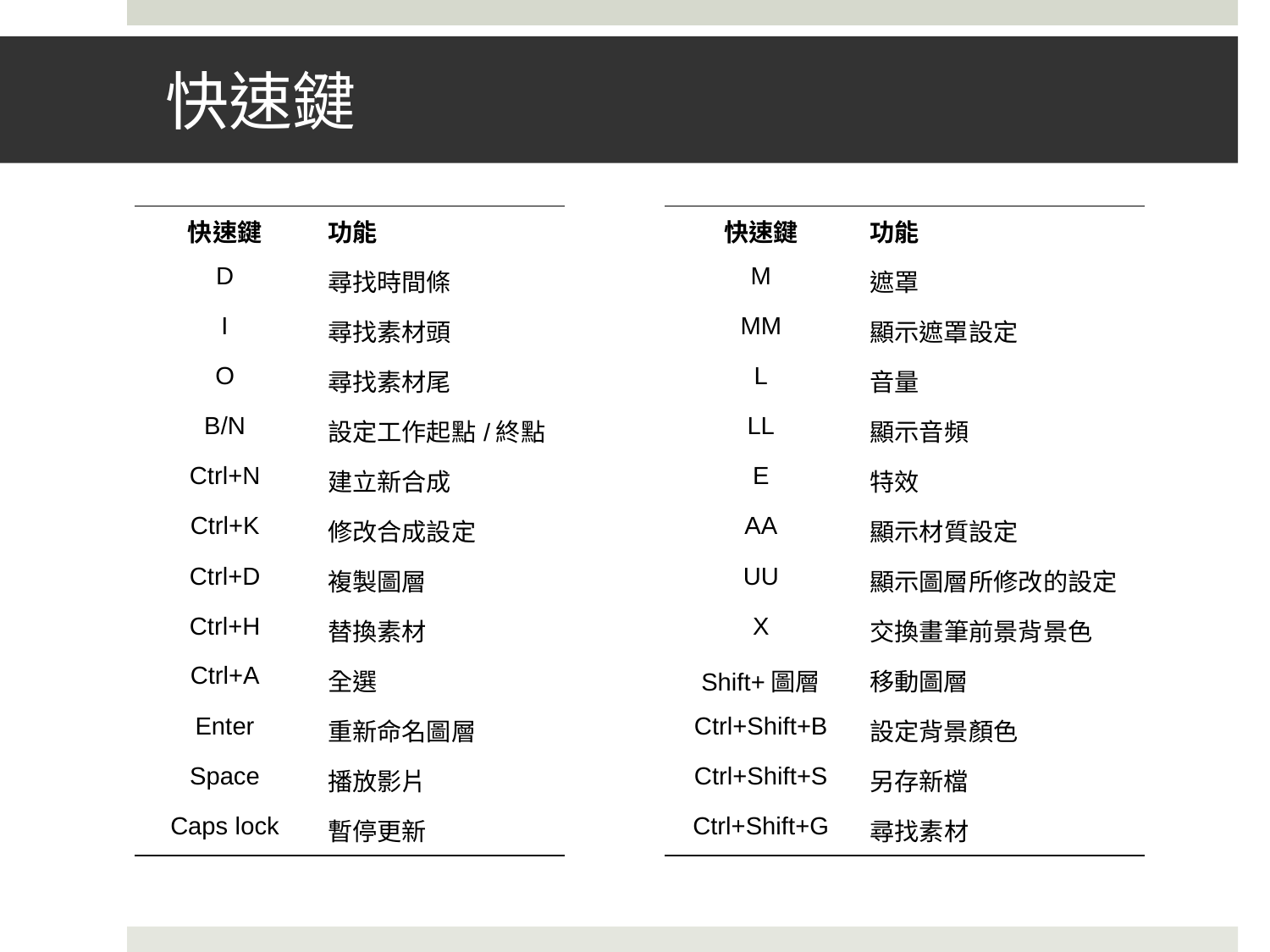

# 快速鍵
| 快速鍵 | 功能 |
| --- | --- |
| D | 尋找時間條 |
| I | 尋找素材頭 |
| O | 尋找素材尾 |
| B/N | 設定工作起點/終點 |
| Ctrl+N | 建立新合成 |
| Ctrl+K | 修改合成設定 |
| Ctrl+D | 複製圖層 |
| Ctrl+H | 替換素材 |
| Ctrl+A | 全選 |
| Enter | 重新命名圖層 |
| Space | 播放影片 |
| Caps lock | 暫停更新 |
| 快速鍵 | 功能 |
| --- | --- |
| M | 遮罩 |
| MM | 顯示遮罩設定 |
| L | 音量 |
| LL | 顯示音頻 |
| E | 特效 |
| AA | 顯示材質設定 |
| UU | 顯示圖層所修改的設定 |
| X | 交換畫筆前景背景色 |
| Shift+圖層 | 移動圖層 |
| Ctrl+Shift+B | 設定背景顏色 |
| Ctrl+Shift+S | 另存新檔 |
| Ctrl+Shift+G | 尋找素材 |